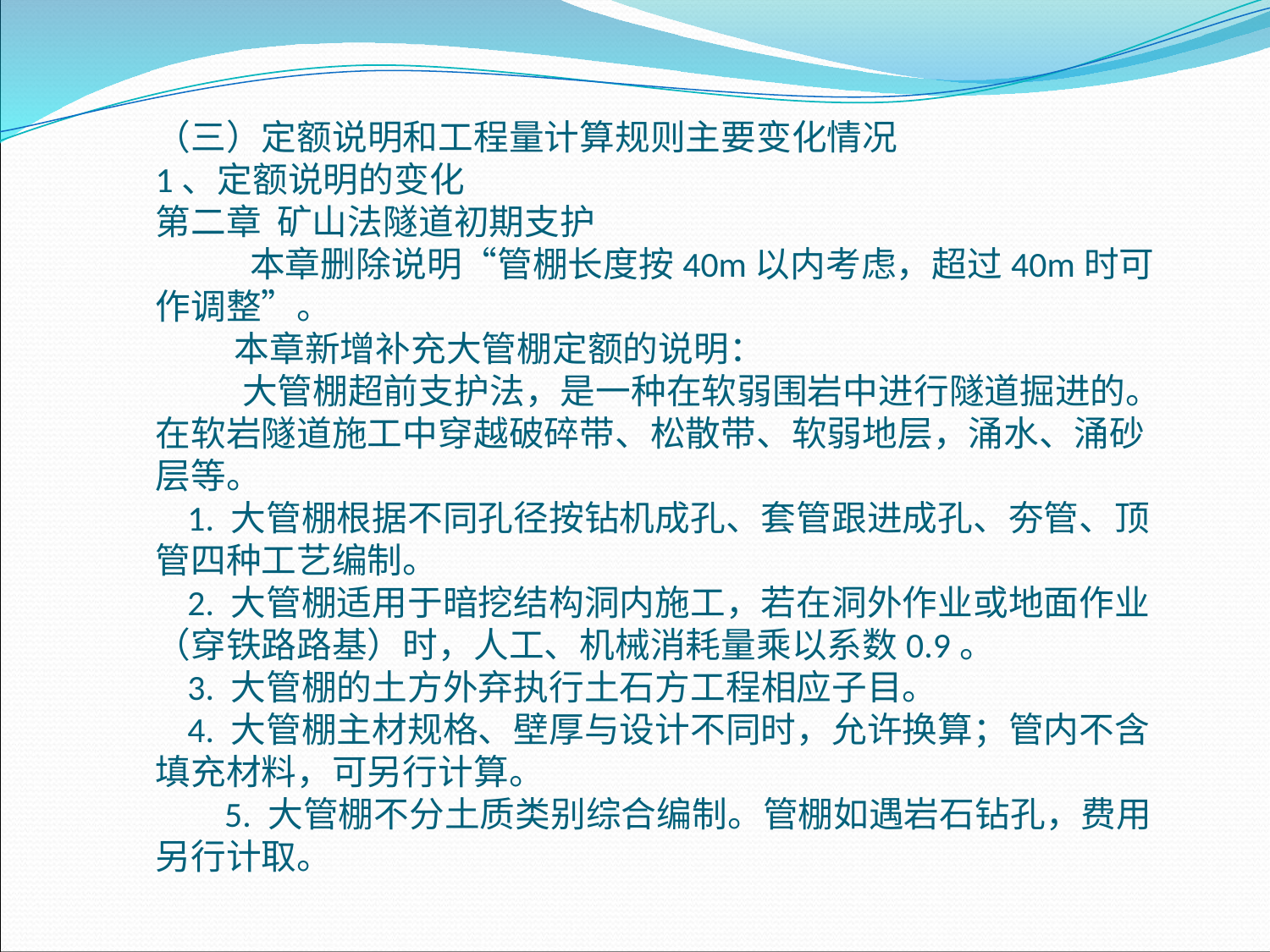

（三）定额说明和工程量计算规则主要变化情况1、定额说明的变化第二章  矿山法隧道初期支护           本章删除说明“管棚长度按40m以内考虑，超过40m时可作调整”。         本章新增补充大管棚定额的说明：          大管棚超前支护法，是一种在软弱围岩中进行隧道掘进的。在软岩隧道施工中穿越破碎带、松散带、软弱地层，涌水、涌砂层等。    1. 大管棚根据不同孔径按钻机成孔、套管跟进成孔、夯管、顶管四种工艺编制。    2. 大管棚适用于暗挖结构洞内施工，若在洞外作业或地面作业（穿铁路路基）时，人工、机械消耗量乘以系数0.9。    3. 大管棚的土方外弃执行土石方工程相应子目。    4. 大管棚主材规格、壁厚与设计不同时，允许换算；管内不含填充材料，可另行计算。    5. 大管棚不分土质类别综合编制。管棚如遇岩石钻孔，费用另行计取。
87